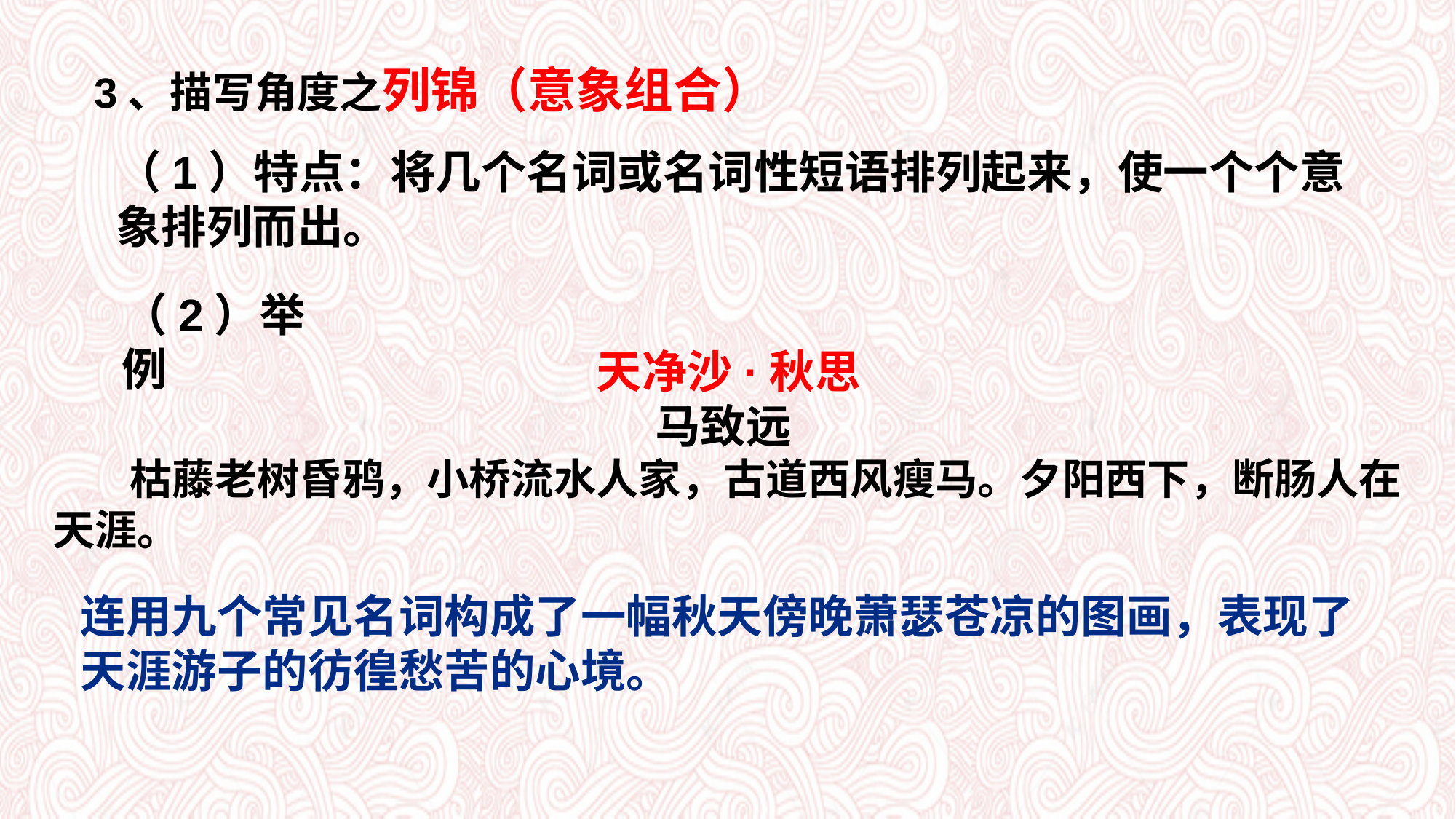

3、描写角度之列锦（意象组合）
（1）特点：将几个名词或名词性短语排列起来，使一个个意象排列而出。
（2）举例
天净沙·秋思
马致远
       枯藤老树昏鸦，小桥流水人家，古道西风瘦马。夕阳西下，断肠人在天涯。
连用九个常见名词构成了一幅秋天傍晚萧瑟苍凉的图画，表现了天涯游子的彷徨愁苦的心境。